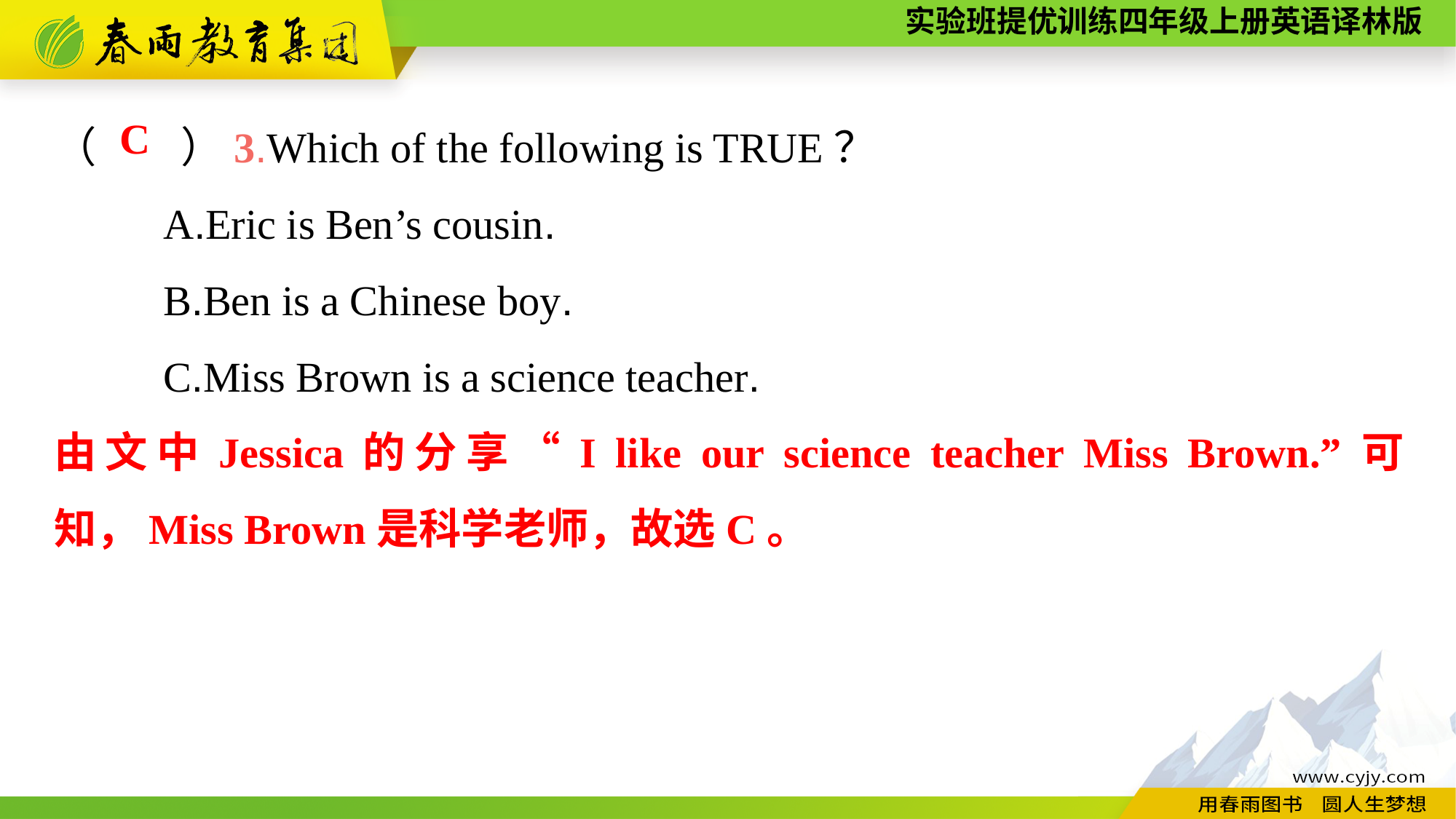

（　　）3.Which of the following is TRUE？
	A.Eric is Ben’s cousin.
	B.Ben is a Chinese boy.
	C.Miss Brown is a science teacher.
C
由文中Jessica的分享“I like our science teacher Miss Brown.”可知，Miss Brown是科学老师，故选C。